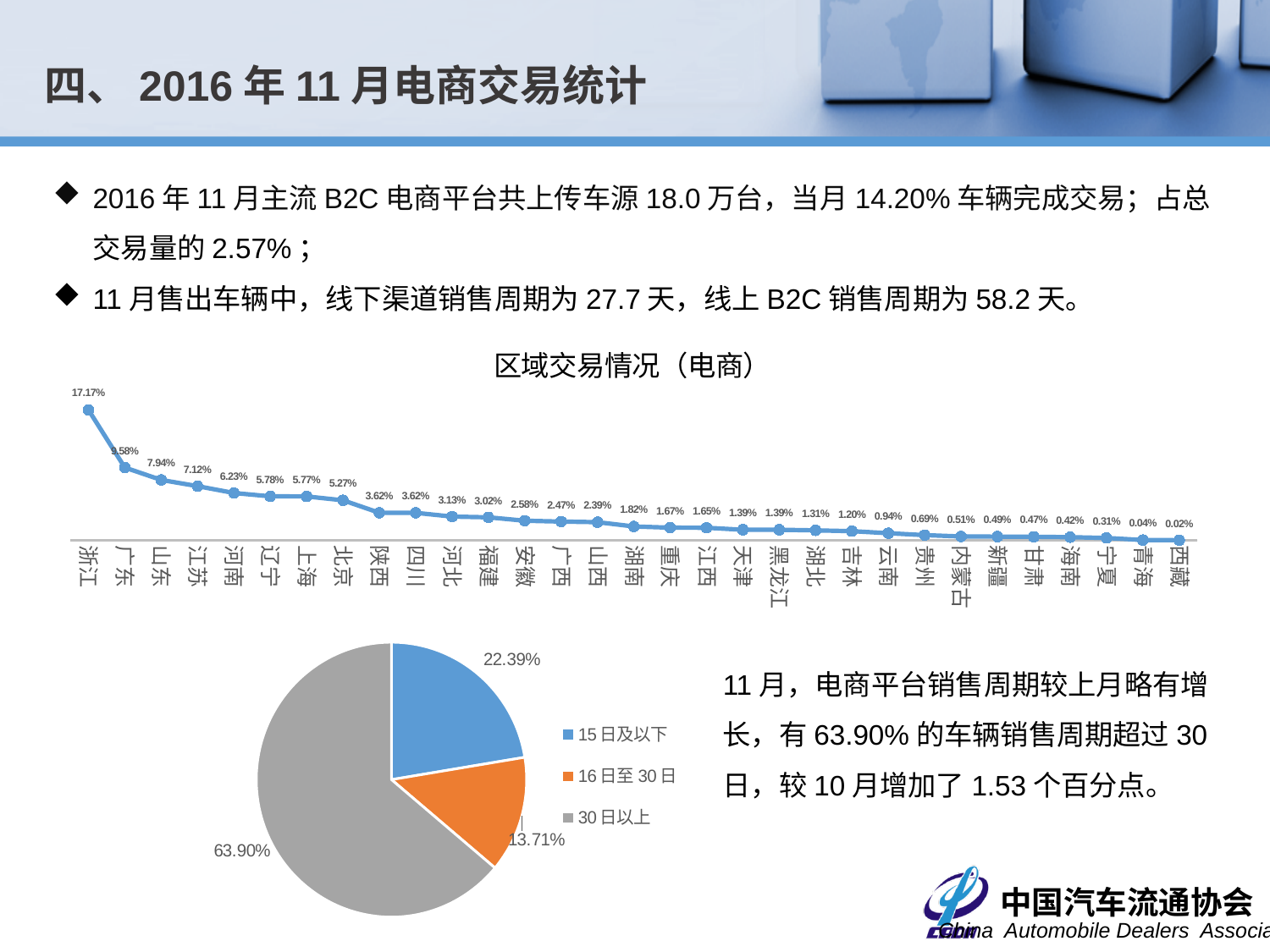

四、2016年11月电商交易统计
2016年11月主流B2C电商平台共上传车源18.0万台，当月14.20%车辆完成交易；占总交易量的2.57%；
11月售出车辆中，线下渠道销售周期为27.7天，线上B2C销售周期为58.2天。

### Chart: 区域交易情况（电商）

| Category | 比例 |
|---|---|
| 浙江 | 0.171677300746188 |
| 广东 | 0.09576078728236179 |
| 山东 | 0.07943116686492922 |
| 江苏 | 0.07123932086081972 |
| 河南 | 0.06226343679031043 |
| 辽宁 | 0.05782956634584192 |
| 上海 | 0.05769438736887642 |
| 北京 | 0.05269276522115281 |
| 陕西 | 0.03622796582675461 |
| 四川 | 0.03617389423596842 |
| 河北 | 0.03125337947442423 |
| 福建 | 0.030226019249486286 |
| 安徽 | 0.02579214880501781 |
| 广西 | 0.024683681193900704 |
| 山西 | 0.023872607332107706 |
| 湖南 | 0.018222126094949703 |
| 重庆 | 0.016654049962149906 |
| 江西 | 0.016491835189791307 |
| 天津 | 0.013923434627446704 |
| 黑龙江 | 0.013923434627446704 |
| 湖北 | 0.013139396561046795 |
| 吉林 | 0.012030928949929699 |
| 云南 | 0.009354385206012769 |
| 贵州 | 0.006894127825240623 |
| 内蒙古 | 0.005109765329295992 |
| 新疆 | 0.004893478966151181 |
| 甘肃 | 0.004677192603006382 |
| 海南 | 0.004190548285930573 |
| 宁夏 | 0.003109116470206552 |
| 青海 | 0.0004055369308965072 |
| 西藏 | 0.00016221477235860317 |

### Chart

| Category | 销量占比 |
|---|---|
| 15日及以下 | 0.22390836916969908 |
| 16日至30日 | 0.13711544823023508 |
| 30日以上 | 0.6389761826000663 |
11月，电商平台销售周期较上月略有增长，有63.90%的车辆销售周期超过30日，较10月增加了1.53个百分点。